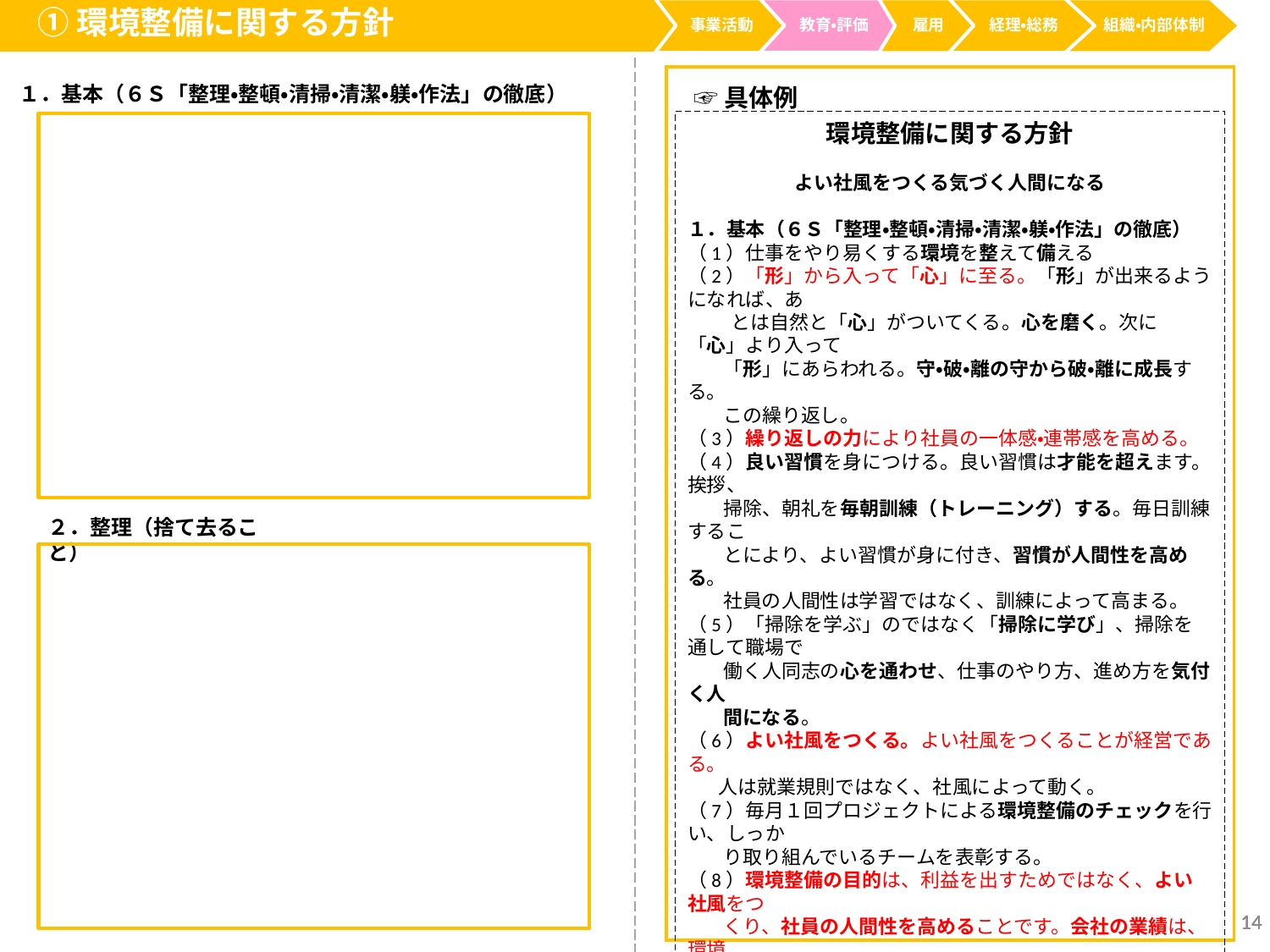

①環境整備に関する方針
事業活動
経理・総務
教育・評価
雇用
組織・内部体制

１．基本（６Ｓ「整理・整頓・清掃・清潔・躾・作法」の徹底）
☞具体例
環境整備に関する方針

よい社風をつくる気づく人間になる

１．基本（６Ｓ「整理・整頓・清掃・清潔・躾・作法」の徹底）
（1）仕事をやり易くする環境を整えて備える
（2）「形」から入って「心」に至る。「形」が出来るようになれば、あ
　　 とは自然と「心」がついてくる。心を磨く。次に「心」より入って
       「形」にあらわれる。守・破・離の守から破・離に成長する。
       この繰り返し。
（3）繰り返しの力により社員の一体感・連帯感を高める。
（4）良い習慣を身につける。良い習慣は才能を超えます。挨拶、
       掃除、朝礼を毎朝訓練（トレーニング）する。毎日訓練するこ
       とにより、よい習慣が身に付き、習慣が人間性を高める。
       社員の人間性は学習ではなく、訓練によって高まる。
（5）「掃除を学ぶ」のではなく「掃除に学び」、掃除を通して職場で
       働く人同志の心を通わせ、仕事のやり方、進め方を気付く人
       間になる。
（6）よい社風をつくる。よい社風をつくることが経営である。
      人は就業規則ではなく、社風によって動く。
（7）毎月１回プロジェクトによる環境整備のチェックを行い、しっか
       り取り組んでいるチームを表彰する。
（8）環境整備の目的は、利益を出すためではなく、よい社風をつ
       くり、社員の人間性を高めることです。会社の業績は、環境
       整備ではなく、商品力、サービス力、販売力で決まる。

２．整理（捨て去ること）
（1）要る物と要らない物を明確にし、最少必要限度まで、要らな
       い物・使わない物を徹底して捨て去る。
（2）捨てるリスクより温存するムダの方が大きい。
（3）頭の中の古い概念、先入観、成功体験、マイナス発想、否定
       の言葉は捨てる。
（4）仕事の流れを「見える化」し、業務改革を行い、いらない仕事
      を探して止める。

２．整理（捨て去ること）

14
14
14